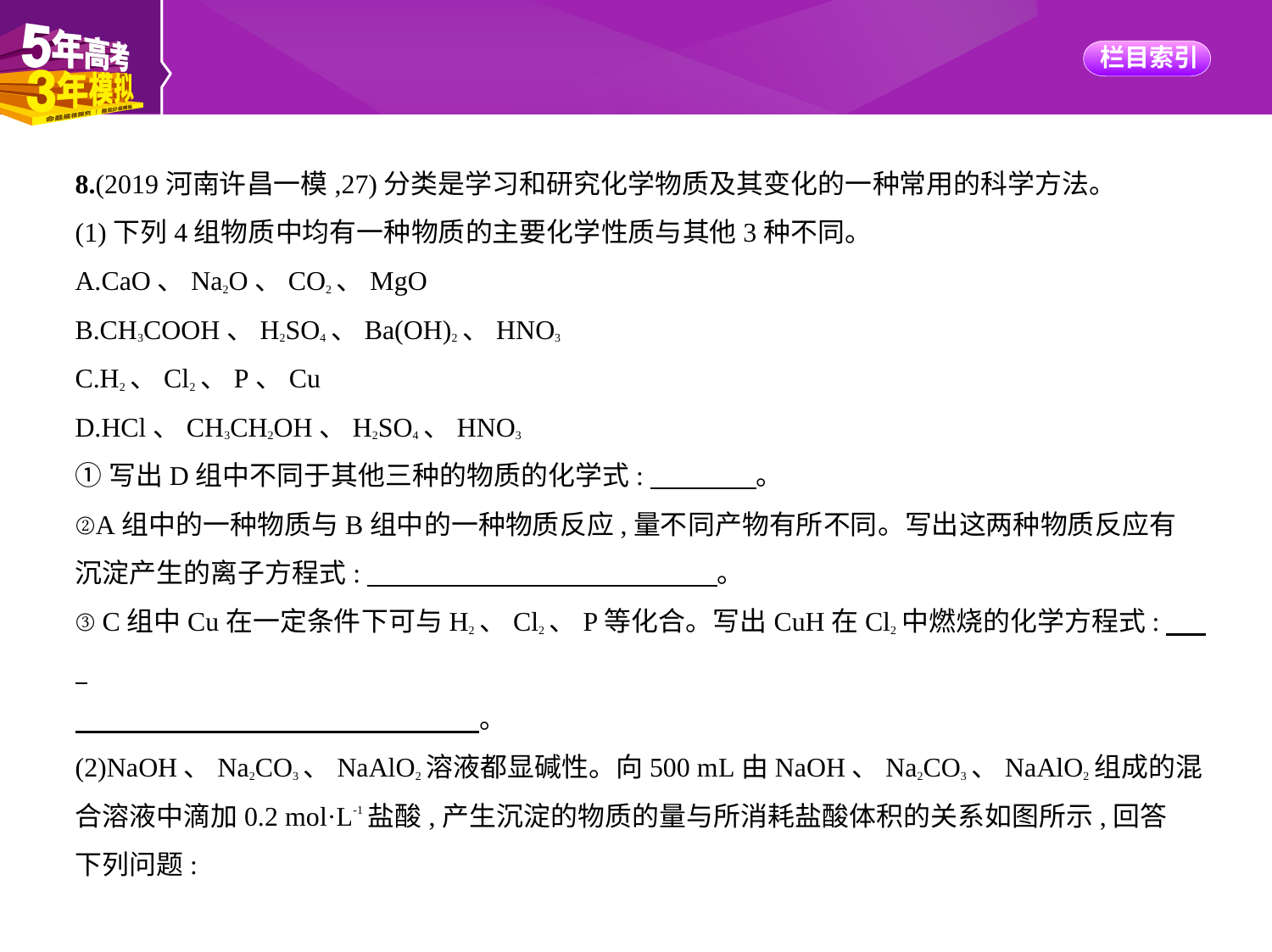

8.(2019河南许昌一模,27)分类是学习和研究化学物质及其变化的一种常用的科学方法。
(1)下列4组物质中均有一种物质的主要化学性质与其他3种不同。
A.CaO、Na2O、CO2、MgO
B.CH3COOH、H2SO4、Ba(OH)2、HNO3
C.H2、Cl2、P、Cu
D.HCl、CH3CH2OH、H2SO4、HNO3
①写出D组中不同于其他三种的物质的化学式:　　　    。
②A组中的一种物质与B组中的一种物质反应,量不同产物有所不同。写出这两种物质反应有
沉淀产生的离子方程式:　　　　　　　　　　　　    。
③C组中Cu在一定条件下可与H2、Cl2、P等化合。写出CuH在Cl2中燃烧的化学方程式:　    
　　　　　　　　　　　　　　    。
(2)NaOH、Na2CO3、NaAlO2溶液都显碱性。向500 mL由NaOH、Na2CO3、NaAlO2组成的混
合溶液中滴加0.2 mol·L-1盐酸,产生沉淀的物质的量与所消耗盐酸体积的关系如图所示,回答
下列问题: